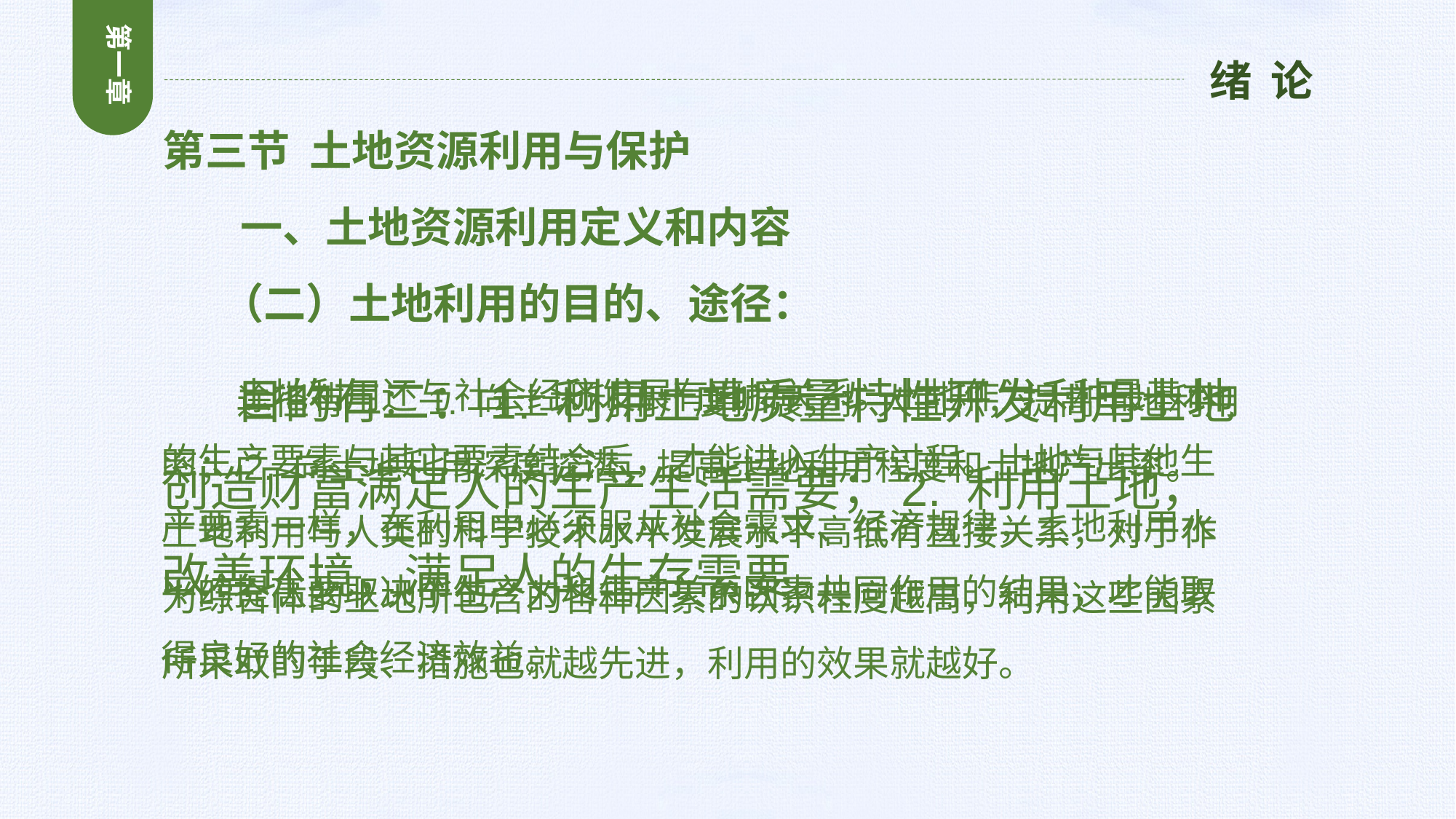

第一章
绪  论
第三节  土地资源利用与保护
       一、土地资源利用定义和内容
     （二）土地利用的目的、途径：
           目的有二：1. 利用土地质量特性开发利用土地创造财富满足人的生产生活需要；2. 利用土地，改善环境，满足人的生存需要。
           土地利用还与社会经济发展有直接关系。土地作为一种最基本的生产要素与其它要素结合后，才能进入生产过程。土地与其他生产要素一样，在利用中必须服从社会需求、经济规律，土地利用水平的提高要取决于生产力和生产关系因素共同作用的结果，才能取得良好的社会经济效益。
           途径有二：1. 向土地利用广度扩展，扩大面积，提高土地利用率；2. 向土地利用深度挖潜，提高土地利用程度和土地产出率。
土地利用与人类的科学技术水平发展水平高低有直接关系，对于作为综合体的土地所包含的各种因素的认识程度越高，利用这些因素所采取的手段、措施也就越先进，利用的效果就越好。